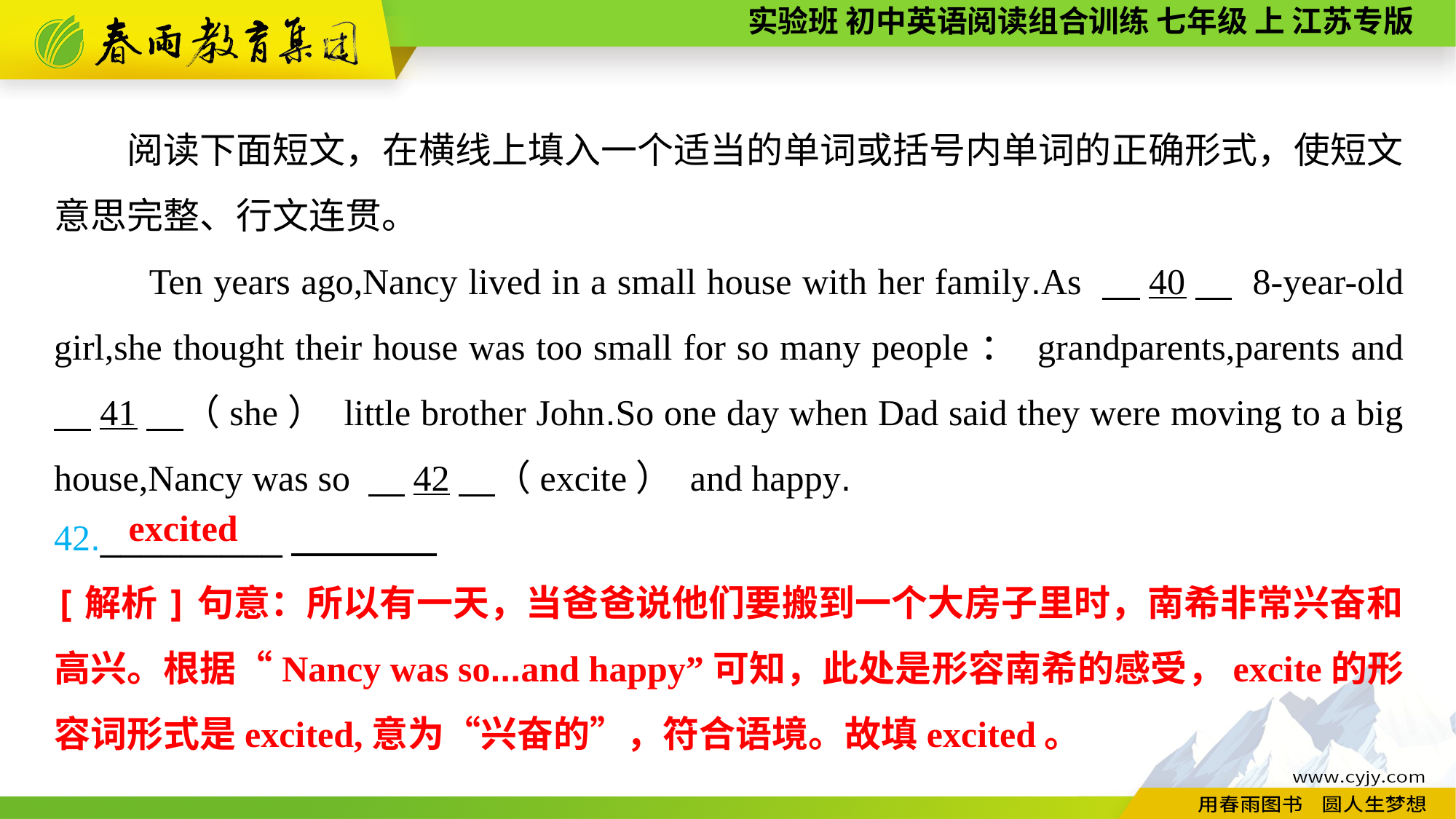

阅读下面短文，在横线上填入一个适当的单词或括号内单词的正确形式，使短文意思完整、行文连贯。
         Ten years ago,Nancy lived in a small house with her family.As 　40　 8-year-old girl,she thought their house was too small for so many people： grandparents,parents and 　41　（she） little brother John.So one day when Dad said they were moving to a big house,Nancy was so 　42　（excite） and happy.
42._________
excited
[解析]句意：所以有一天，当爸爸说他们要搬到一个大房子里时，南希非常兴奋和高兴。根据“Nancy was so...and happy”可知，此处是形容南希的感受，excite的形容词形式是excited,意为“兴奋的”，符合语境。故填excited。